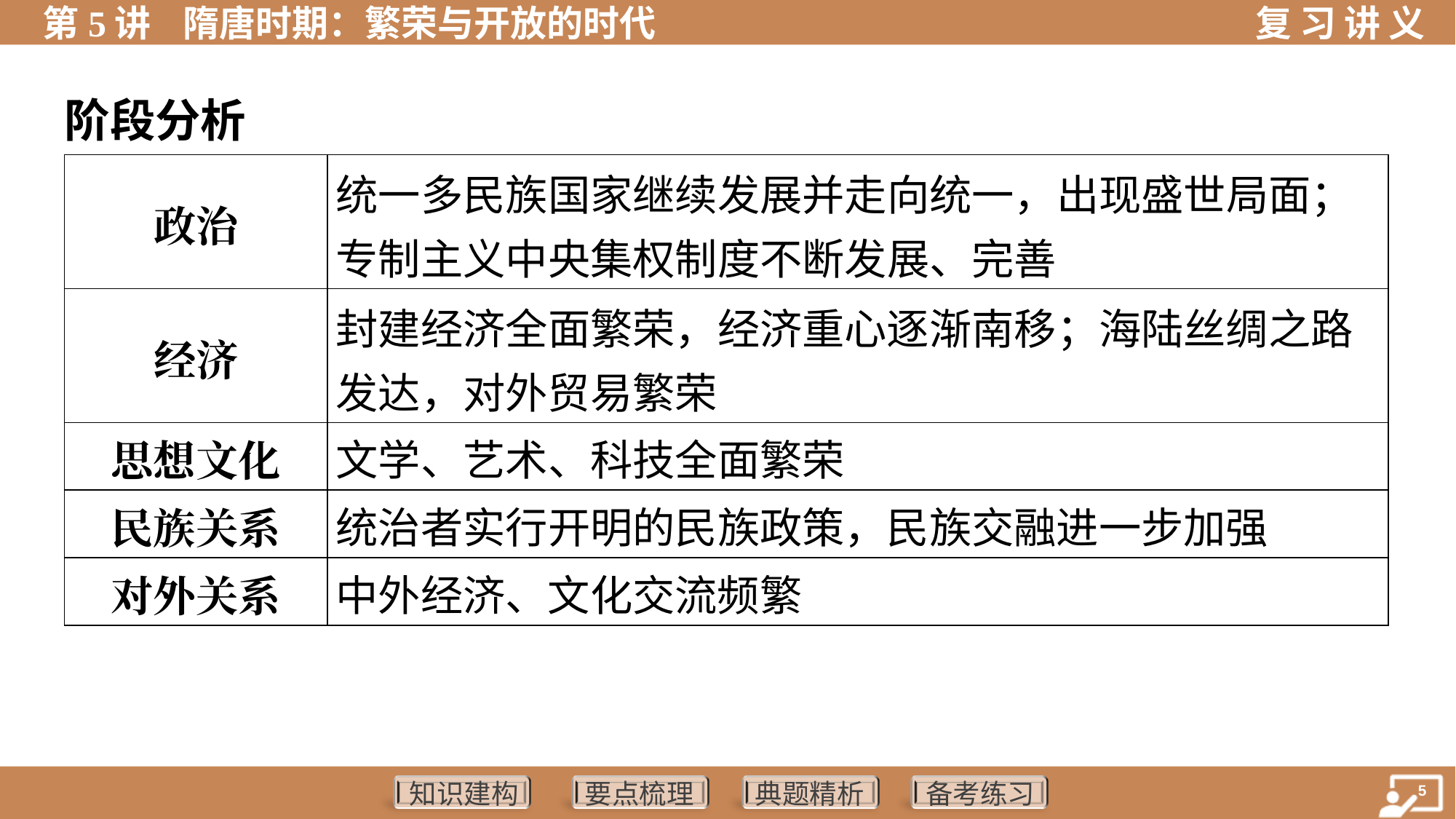

阶段分析
| 政治 | 统一多民族国家继续发展并走向统一，出现盛世局面； 专制主义中央集权制度不断发展、完善 |
| --- | --- |
| 经济 | 封建经济全面繁荣，经济重心逐渐南移；海陆丝绸之路 发达，对外贸易繁荣 |
| 思想文化 | 文学、艺术、科技全面繁荣 |
| 民族关系 | 统治者实行开明的民族政策，民族交融进一步加强 |
| 对外关系 | 中外经济、文化交流频繁 |